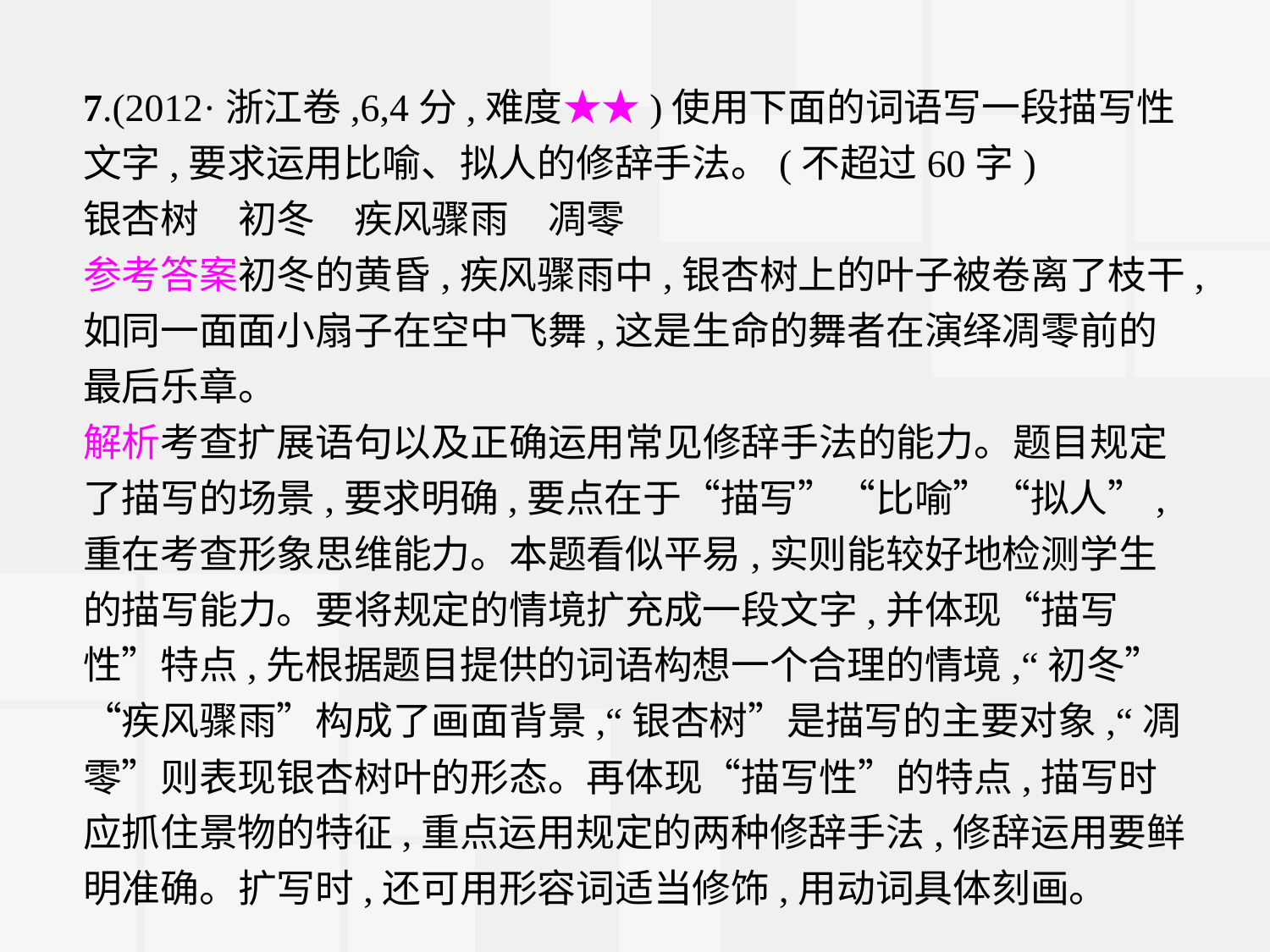

7.(2012·浙江卷,6,4分,难度★★)使用下面的词语写一段描写性文字,要求运用比喻、拟人的修辞手法。(不超过60字)
银杏树　初冬　疾风骤雨　凋零
参考答案初冬的黄昏,疾风骤雨中,银杏树上的叶子被卷离了枝干,如同一面面小扇子在空中飞舞,这是生命的舞者在演绎凋零前的最后乐章。
解析考查扩展语句以及正确运用常见修辞手法的能力。题目规定了描写的场景,要求明确,要点在于“描写”“比喻”“拟人”,重在考查形象思维能力。本题看似平易,实则能较好地检测学生的描写能力。要将规定的情境扩充成一段文字,并体现“描写性”特点,先根据题目提供的词语构想一个合理的情境,“初冬”“疾风骤雨”构成了画面背景,“银杏树”是描写的主要对象,“凋零”则表现银杏树叶的形态。再体现“描写性”的特点,描写时应抓住景物的特征,重点运用规定的两种修辞手法,修辞运用要鲜明准确。扩写时,还可用形容词适当修饰,用动词具体刻画。